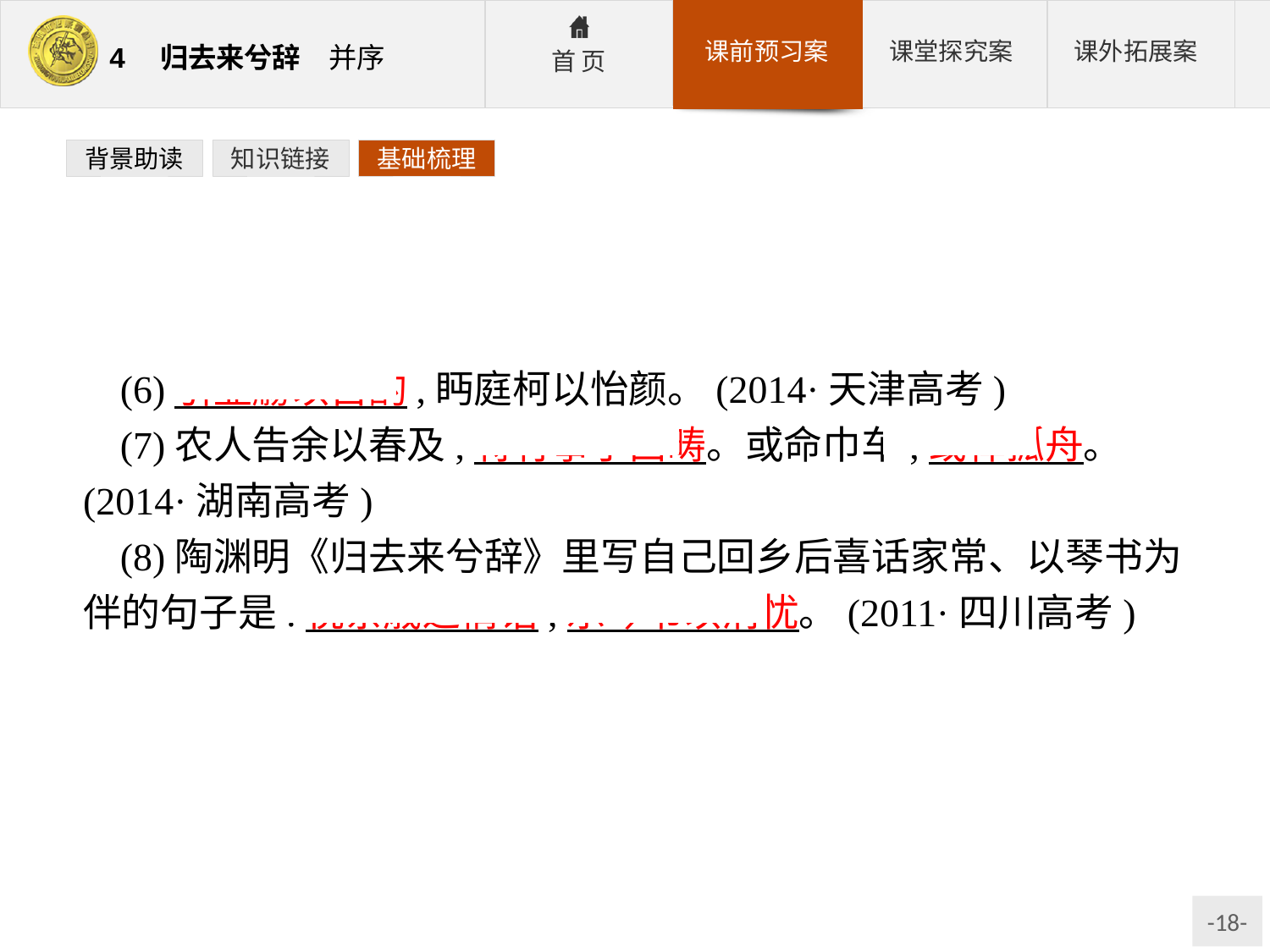

背景助读
知识链接
基础梳理
(6)引壶觞以自酌,眄庭柯以怡颜。(2014·天津高考)
(7)农人告余以春及,将有事于西畴。或命巾车,或棹孤舟。(2014·湖南高考)
(8)陶渊明《归去来兮辞》里写自己回乡后喜话家常、以琴书为伴的句子是:悦亲戚之情话,乐琴书以消忧。(2011·四川高考)